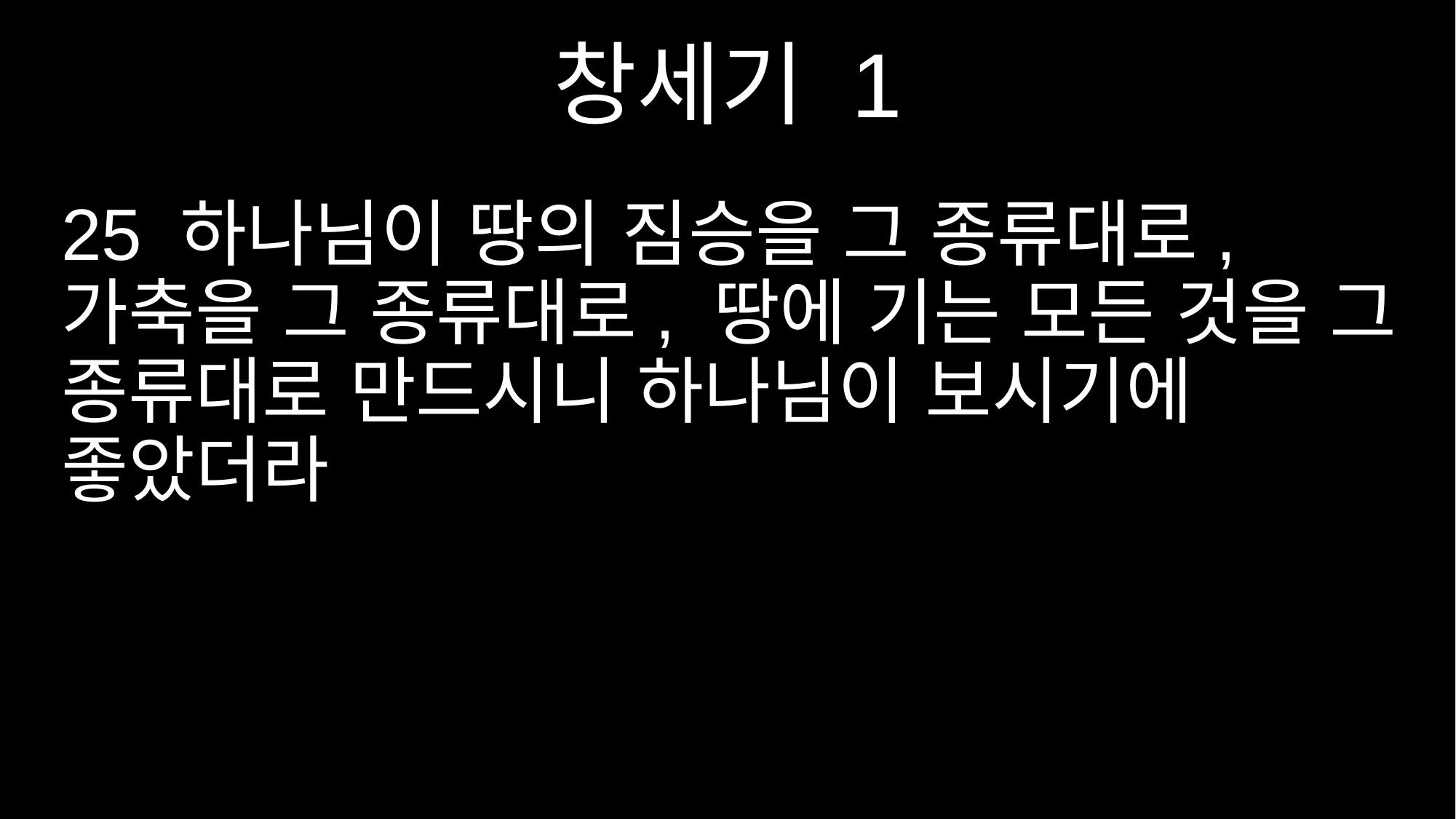

창세기 1
25 하나님이 땅의 짐승을 그 종류대로, 가축을 그 종류대로, 땅에 기는 모든 것을 그 종류대로 만드시니 하나님이 보시기에 좋았더라